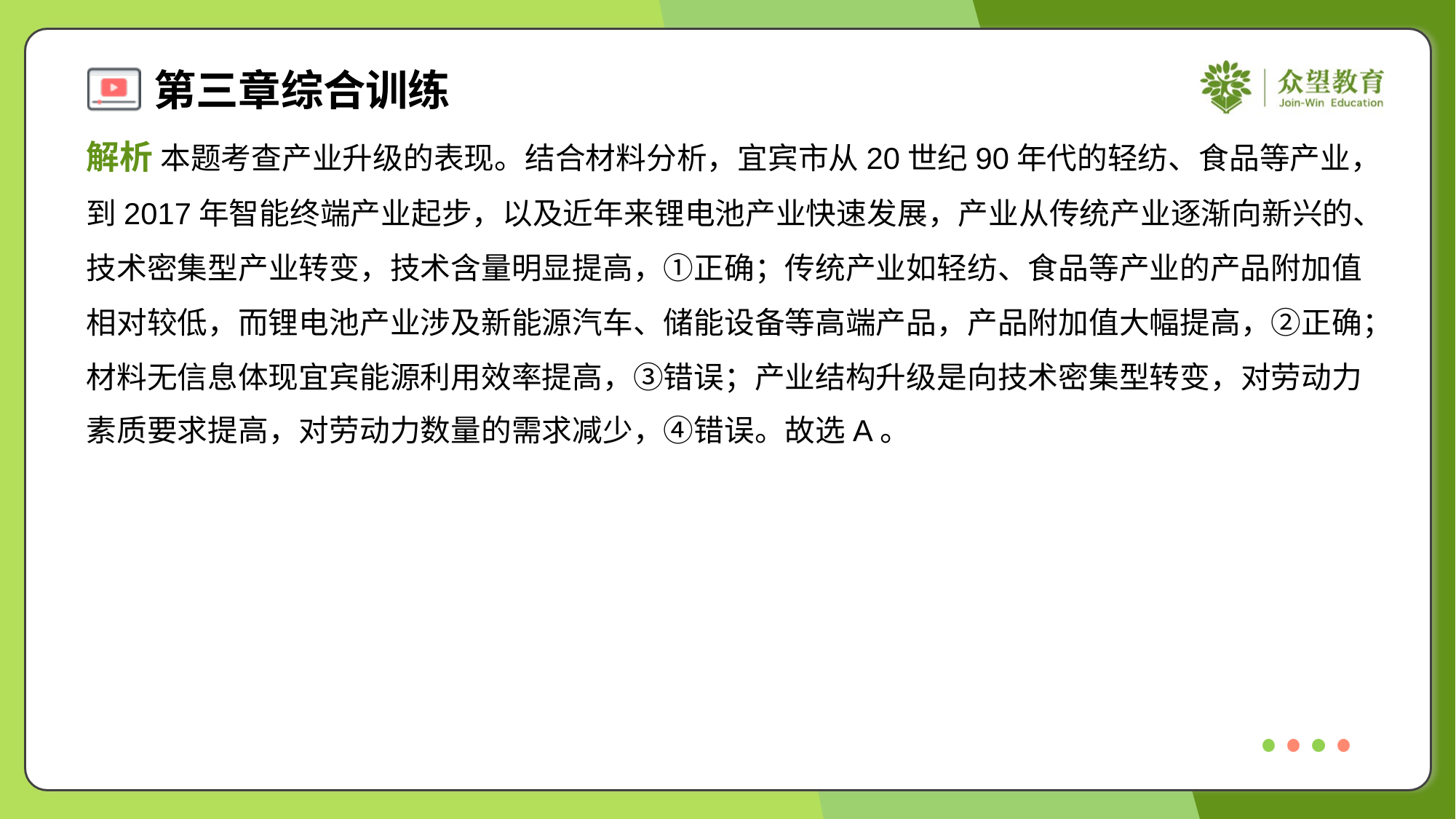

解析 本题考查产业升级的表现。结合材料分析，宜宾市从20世纪90年代的轻纺、食品等产业，
到2017年智能终端产业起步，以及近年来锂电池产业快速发展，产业从传统产业逐渐向新兴的、
技术密集型产业转变，技术含量明显提高，①正确；传统产业如轻纺、食品等产业的产品附加值
相对较低，而锂电池产业涉及新能源汽车、储能设备等高端产品，产品附加值大幅提高，②正确；
材料无信息体现宜宾能源利用效率提高，③错误；产业结构升级是向技术密集型转变，对劳动力
素质要求提高，对劳动力数量的需求减少，④错误。故选A。